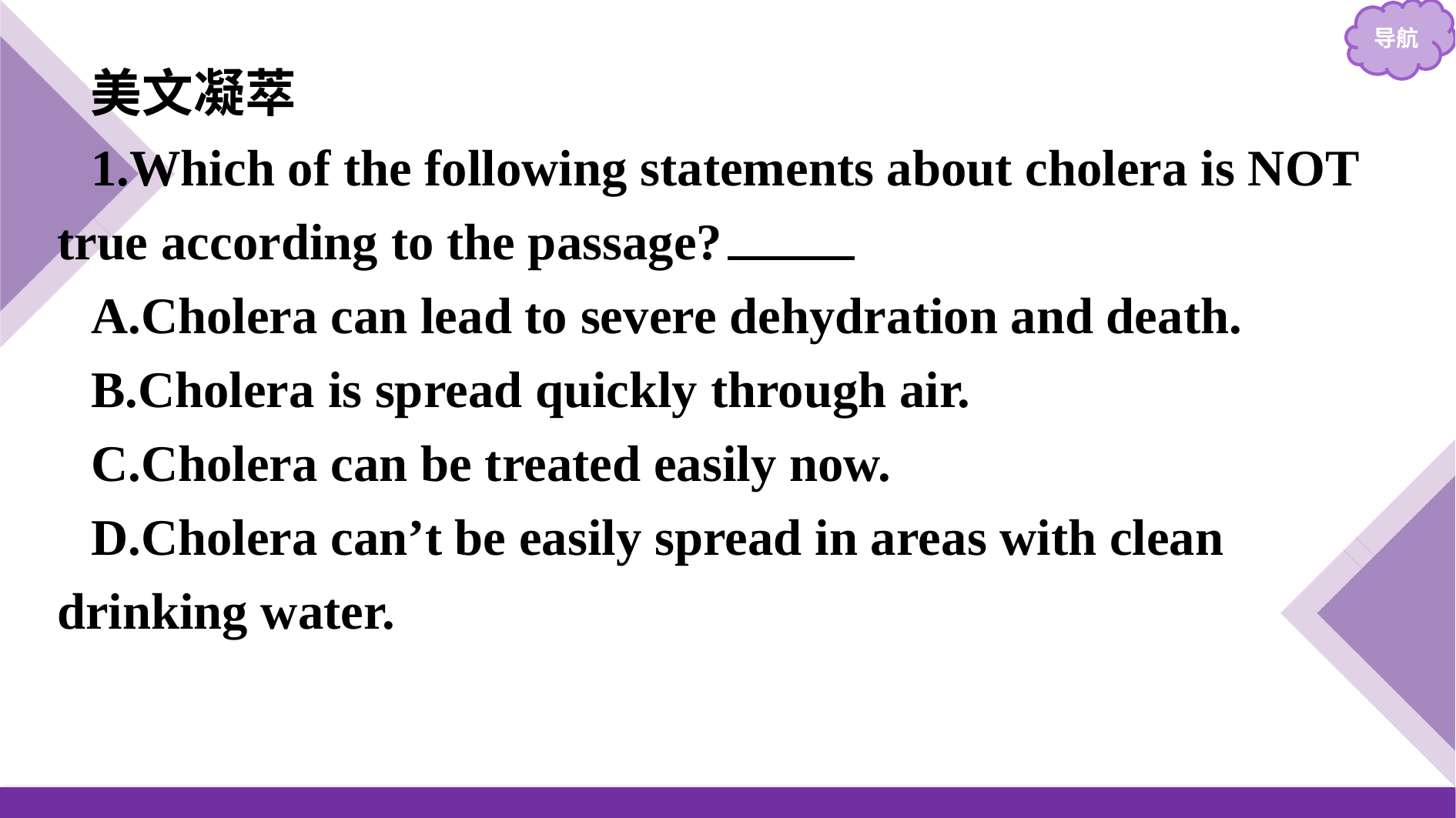

美文凝萃
1.Which of the following statements about cholera is NOT true according to the passage?　B
A.Cholera can lead to severe dehydration and death.
B.Cholera is spread quickly through air.
C.Cholera can be treated easily now.
D.Cholera can’t be easily spread in areas with clean drinking water.